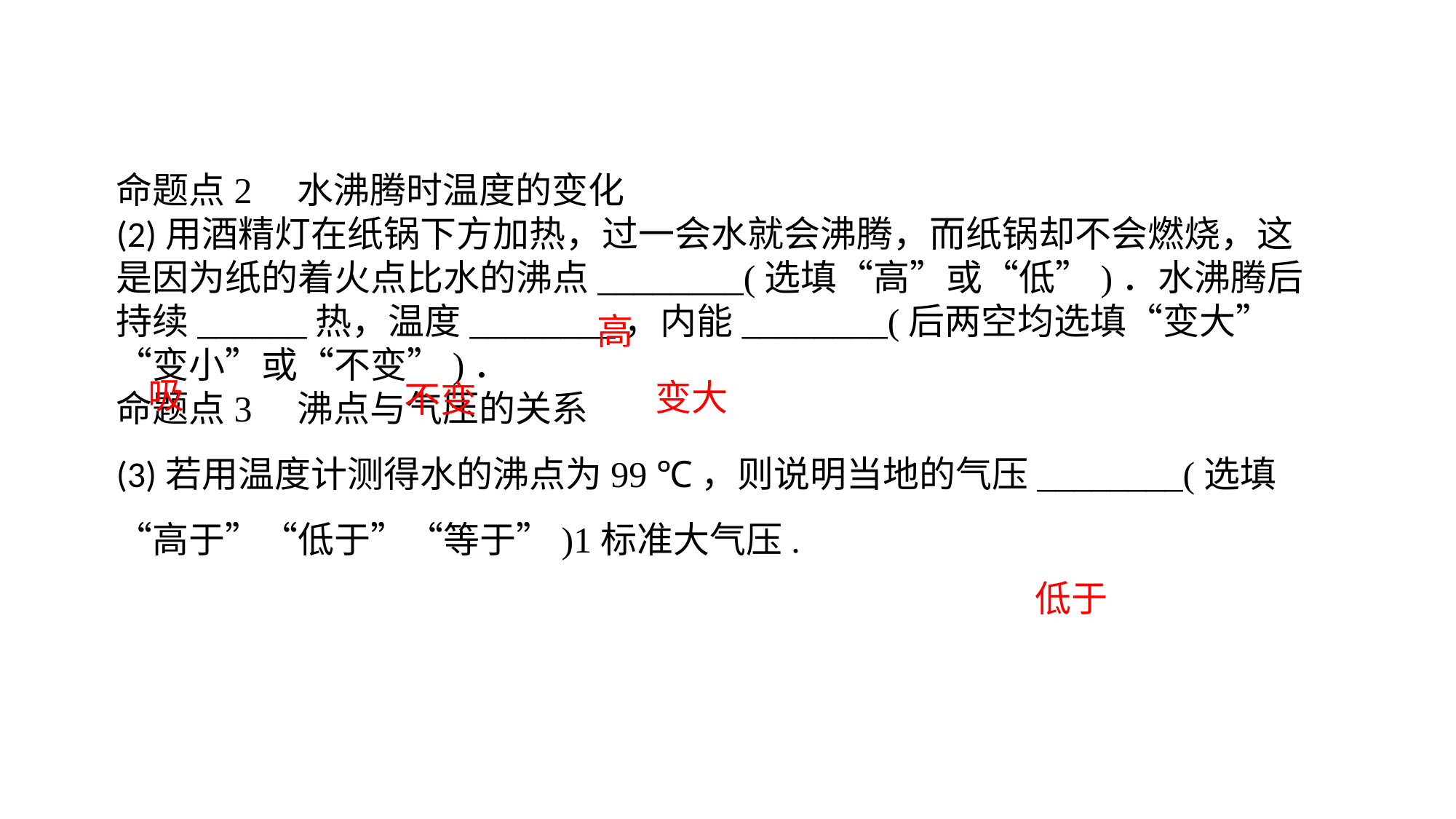

命题点2　水沸腾时温度的变化(2)用酒精灯在纸锅下方加热，过一会水就会沸腾，而纸锅却不会燃烧，这是因为纸的着火点比水的沸点________(选填“高”或“低”)．水沸腾后持续______热，温度________，内能________(后两空均选填“变大”“变小”或“不变”)．命题点3　沸点与气压的关系(3)若用温度计测得水的沸点为99 ℃，则说明当地的气压________(选填“高于”“低于”“等于”)1标准大气压.
高
吸
变大
不变
低于